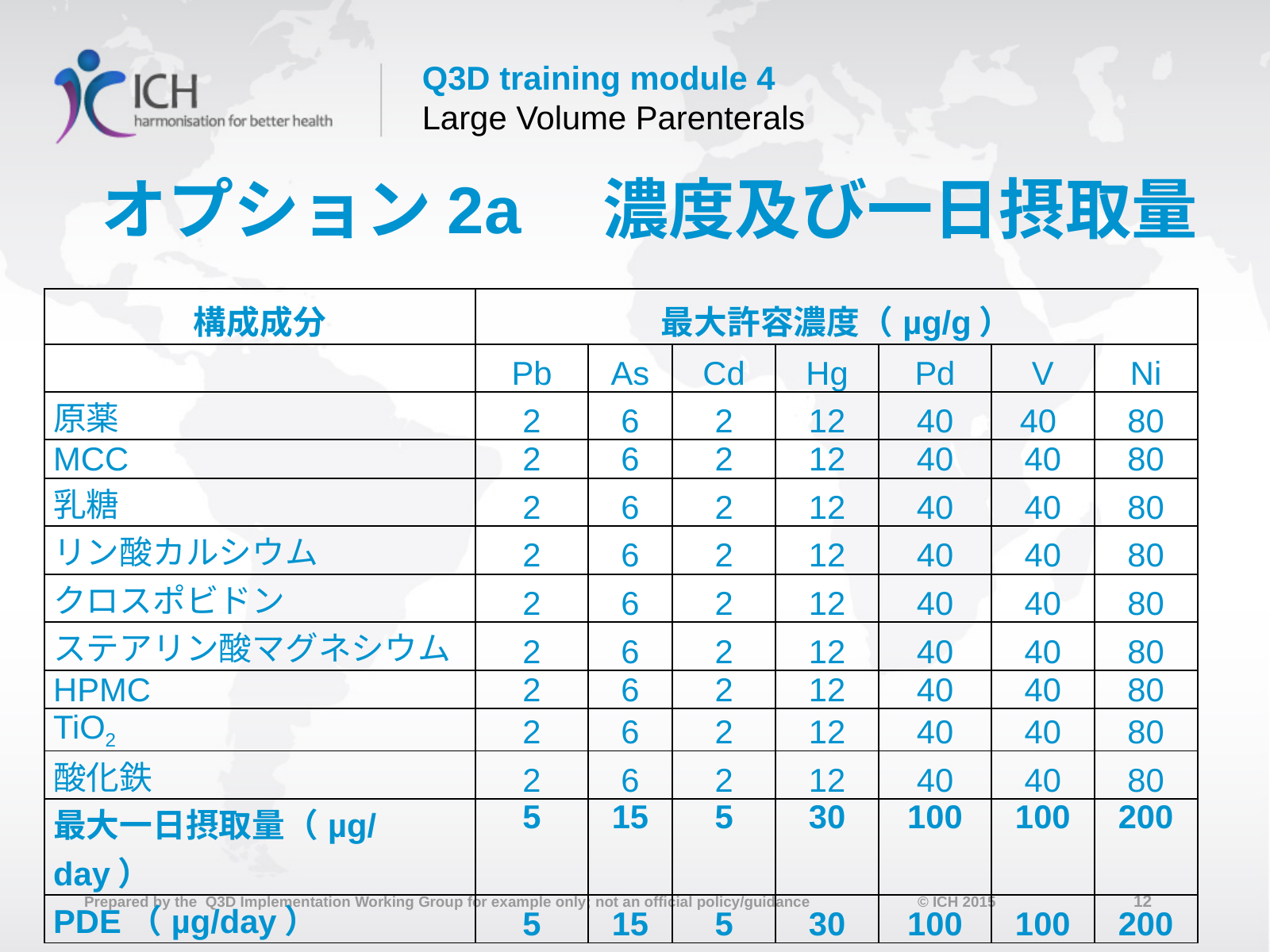

# オプション2a　濃度及び一日摂取量
| 構成成分 | 最大許容濃度（µg/g） |  |  |  |  |  |  |
| --- | --- | --- | --- | --- | --- | --- | --- |
|  | Pb | As | Cd | Hg | Pd | V | Ni |
| 原薬 | 2 | 6 | 2 | 12 | 40 | 40 | 80 |
| MCC | 2 | 6 | 2 | 12 | 40 | 40 | 80 |
| 乳糖 | 2 | 6 | 2 | 12 | 40 | 40 | 80 |
| リン酸カルシウム | 2 | 6 | 2 | 12 | 40 | 40 | 80 |
| クロスポビドン | 2 | 6 | 2 | 12 | 40 | 40 | 80 |
| ステアリン酸マグネシウム | 2 | 6 | 2 | 12 | 40 | 40 | 80 |
| HPMC | 2 | 6 | 2 | 12 | 40 | 40 | 80 |
| TiO2 | 2 | 6 | 2 | 12 | 40 | 40 | 80 |
| 酸化鉄 | 2 | 6 | 2 | 12 | 40 | 40 | 80 |
| 最大一日摂取量（µg/day） | 5 | 15 | 5 | 30 | 100 | 100 | 200 |
| PDE（µg/day） | 5 | 15 | 5 | 30 | 100 | 100 | 200 |